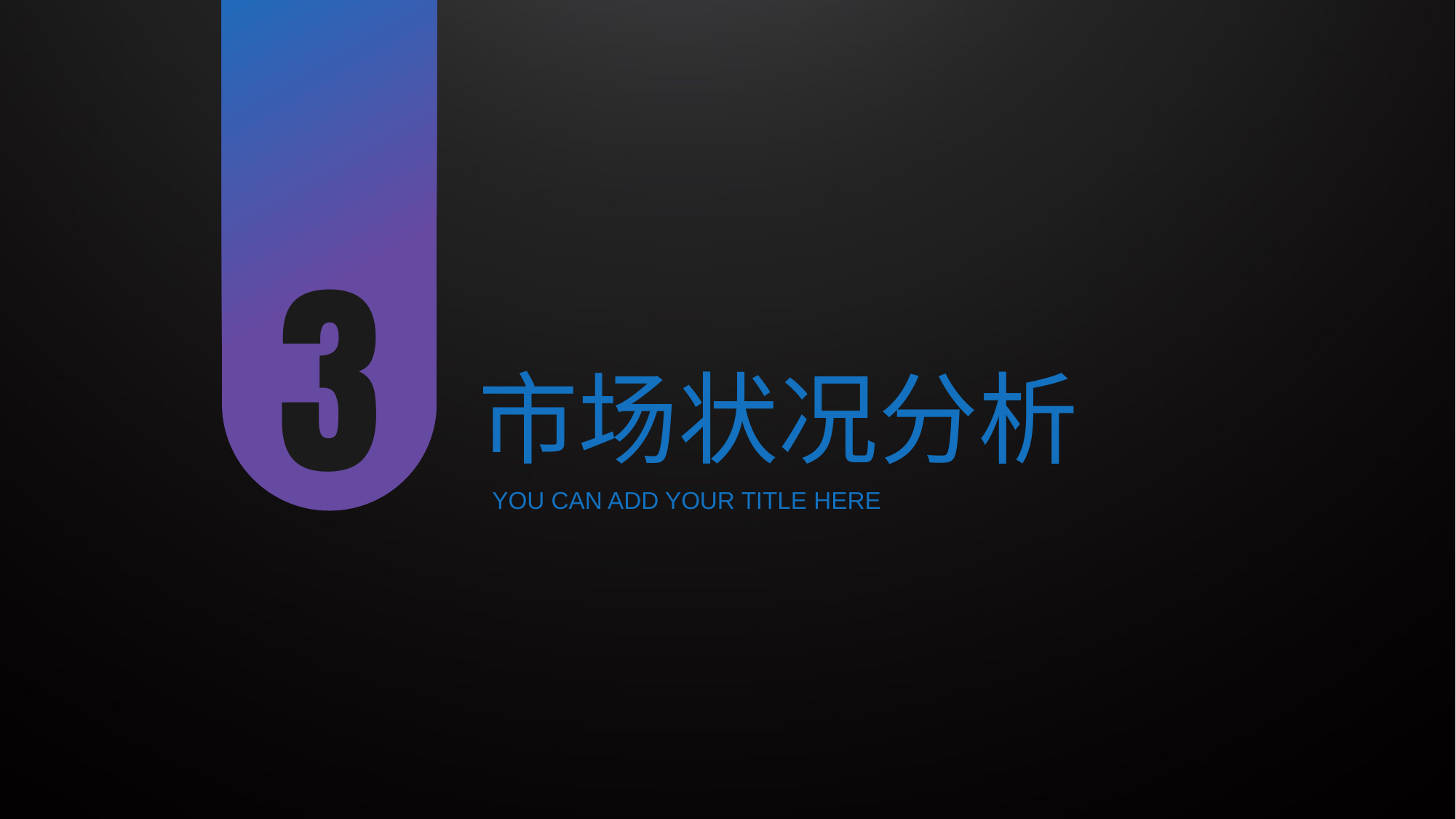

3
市场状况分析
YOU CAN ADD YOUR TITLE HERE